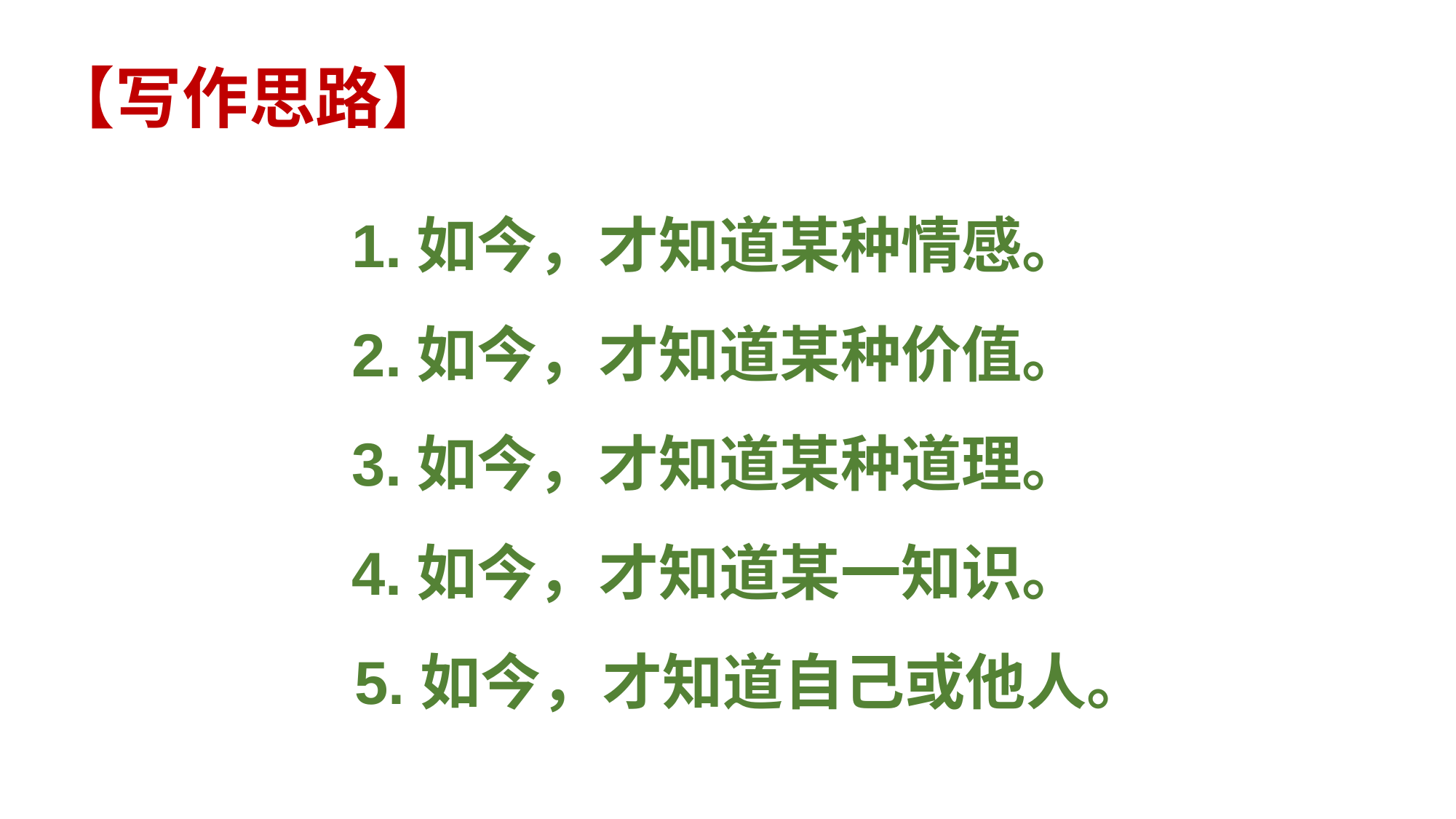

# 【写作思路】
1.如今，才知道某种情感。
2.如今，才知道某种价值。
3.如今，才知道某种道理。
4.如今，才知道某一知识。
    5.如今，才知道自己或他人。